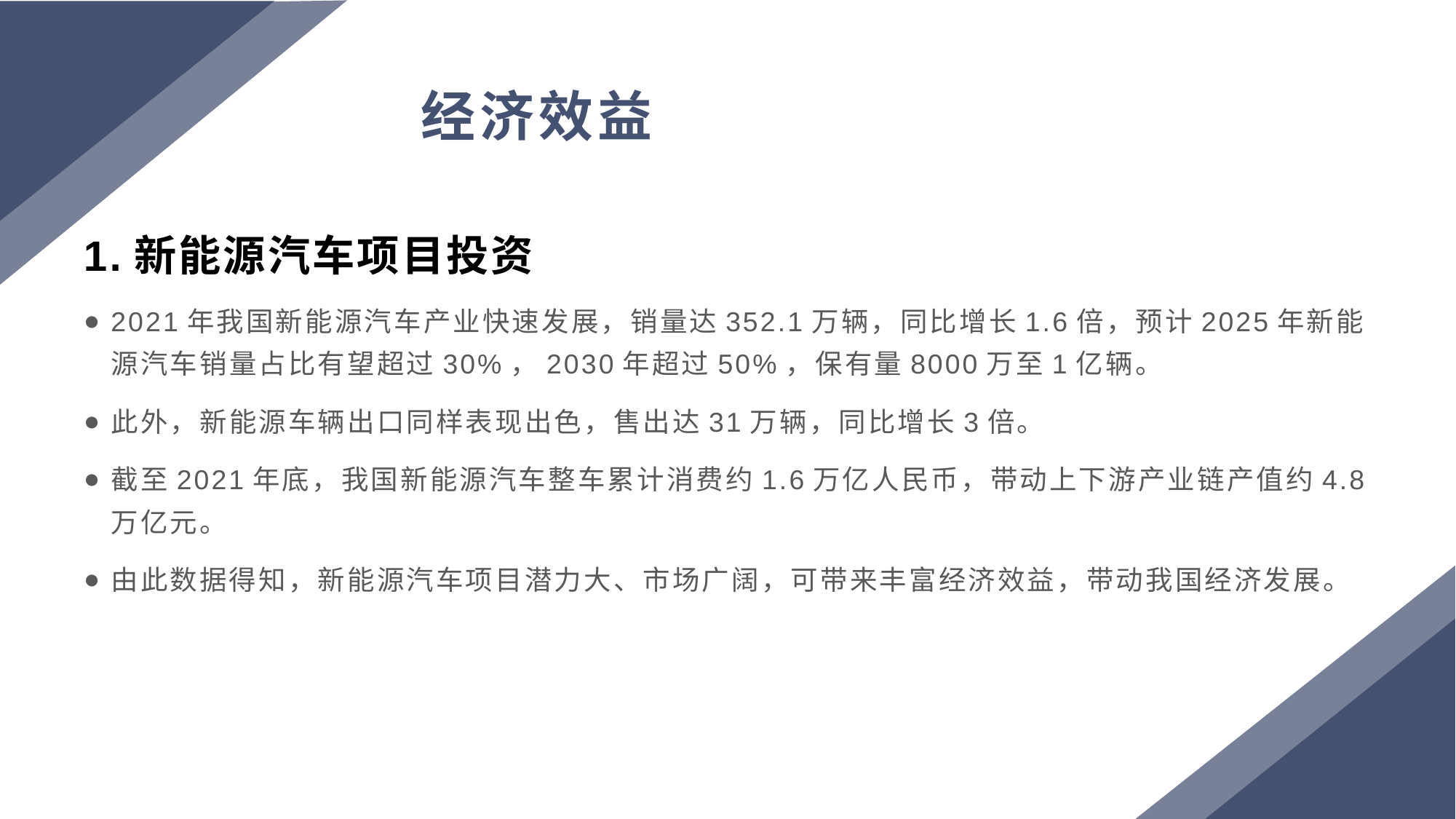

经济效益
1.新能源汽车项目投资
2021年我国新能源汽车产业快速发展，销量达352.1万辆，同比增长1.6倍，预计2025年新能源汽车销量占比有望超过30%，2030年超过50%，保有量8000万至1亿辆。
此外，新能源车辆出口同样表现出色，售出达31万辆，同比增长3倍。
截至2021年底，我国新能源汽车整车累计消费约1.6万亿人民币，带动上下游产业链产值约4.8万亿元。
由此数据得知，新能源汽车项目潜力大、市场广阔，可带来丰富经济效益，带动我国经济发展。